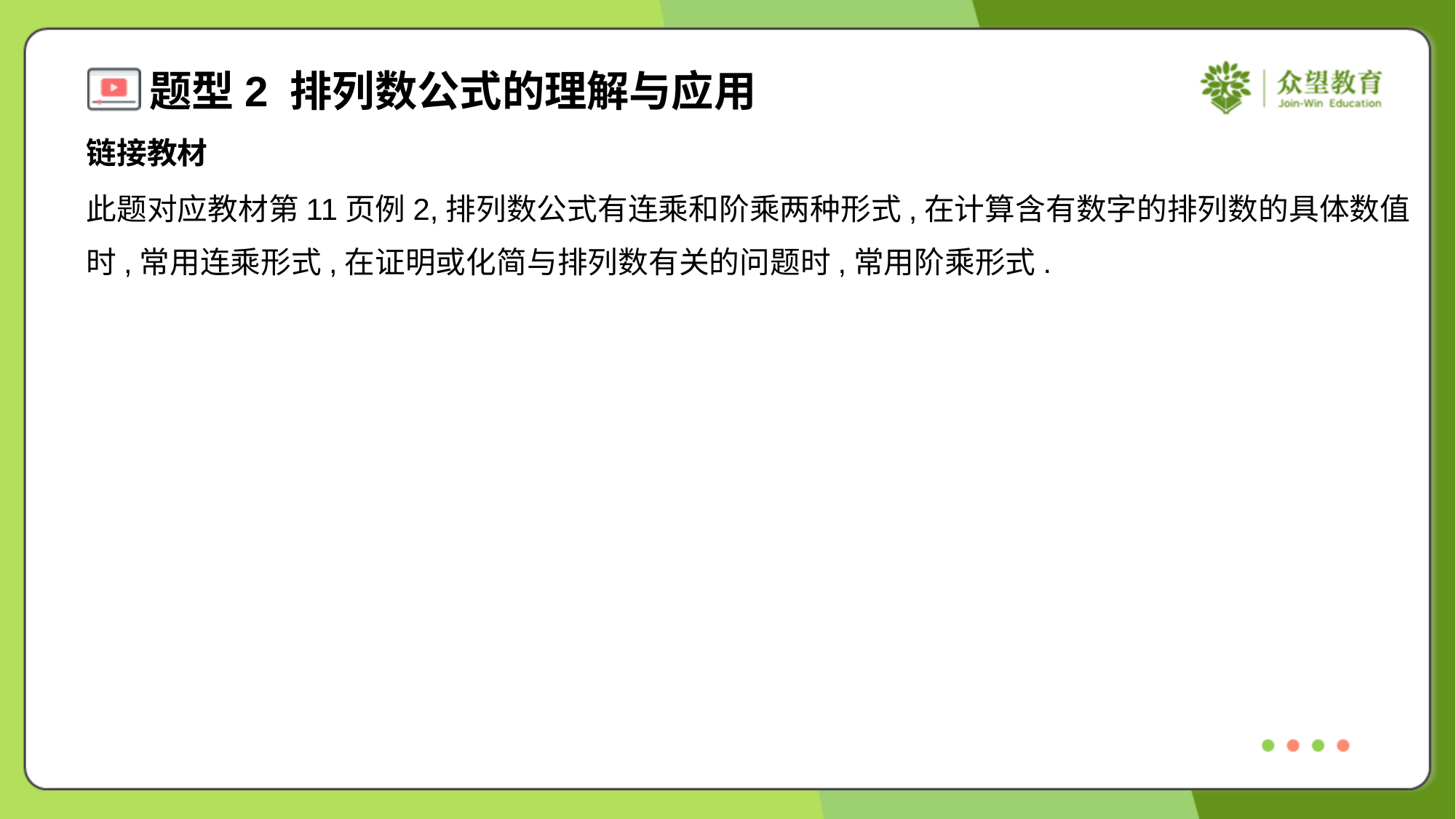

链接教材
此题对应教材第11页例2,排列数公式有连乘和阶乘两种形式,在计算含有数字的排列数的具体数值
时,常用连乘形式,在证明或化简与排列数有关的问题时,常用阶乘形式.